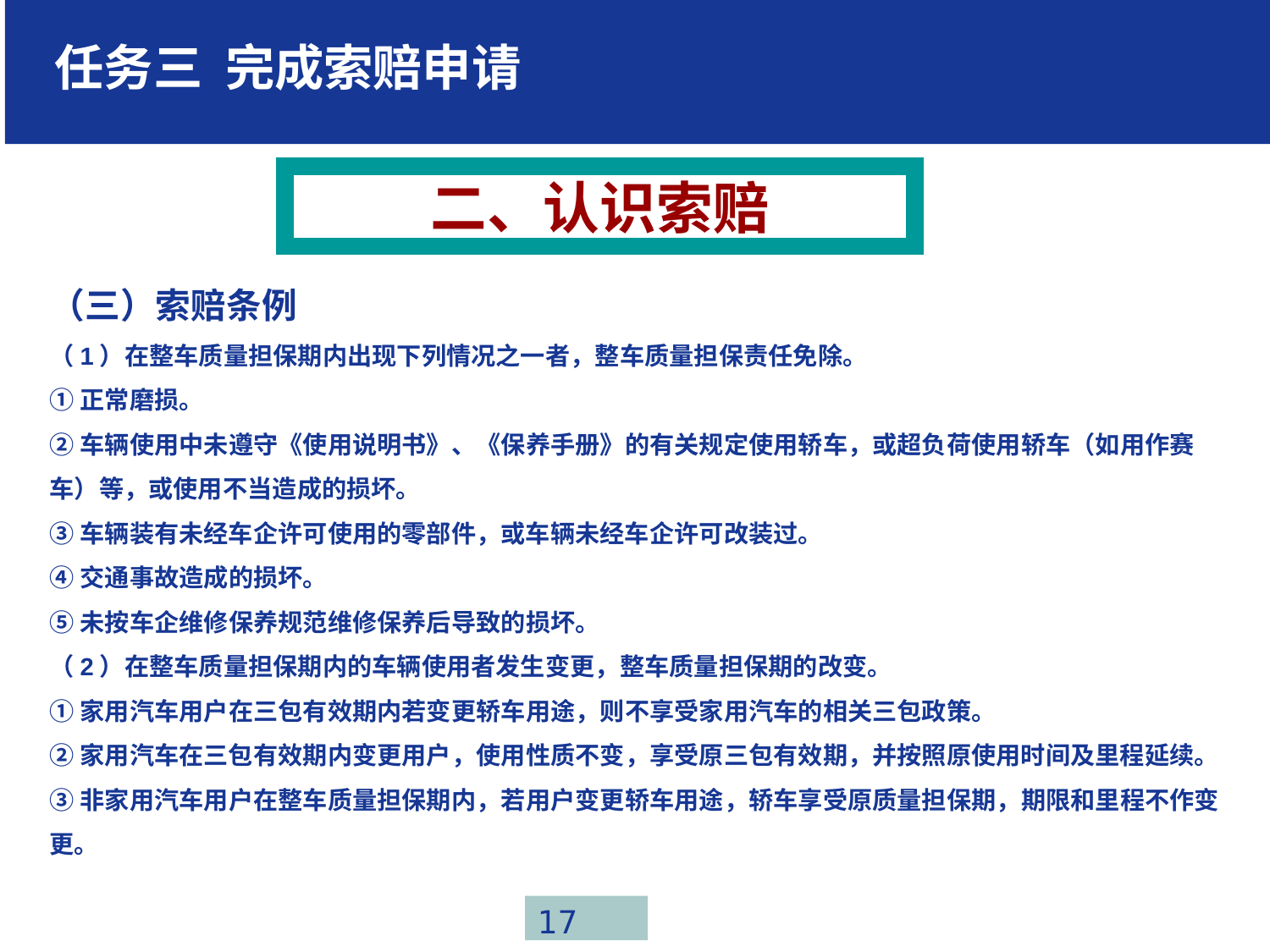

任务三  完成索赔申请
二、认识索赔
（三）索赔条例
（1）在整车质量担保期内出现下列情况之一者，整车质量担保责任免除。
①正常磨损。
②车辆使用中未遵守《使用说明书》、《保养手册》的有关规定使用轿车，或超负荷使用轿车（如用作赛车）等，或使用不当造成的损坏。
③车辆装有未经车企许可使用的零部件，或车辆未经车企许可改装过。
④交通事故造成的损坏。
⑤未按车企维修保养规范维修保养后导致的损坏。
（2）在整车质量担保期内的车辆使用者发生变更，整车质量担保期的改变。
①家用汽车用户在三包有效期内若变更轿车用途，则不享受家用汽车的相关三包政策。
②家用汽车在三包有效期内变更用户，使用性质不变，享受原三包有效期，并按照原使用时间及里程延续。
③非家用汽车用户在整车质量担保期内，若用户变更轿车用途，轿车享受原质量担保期，期限和里程不作变更。
17